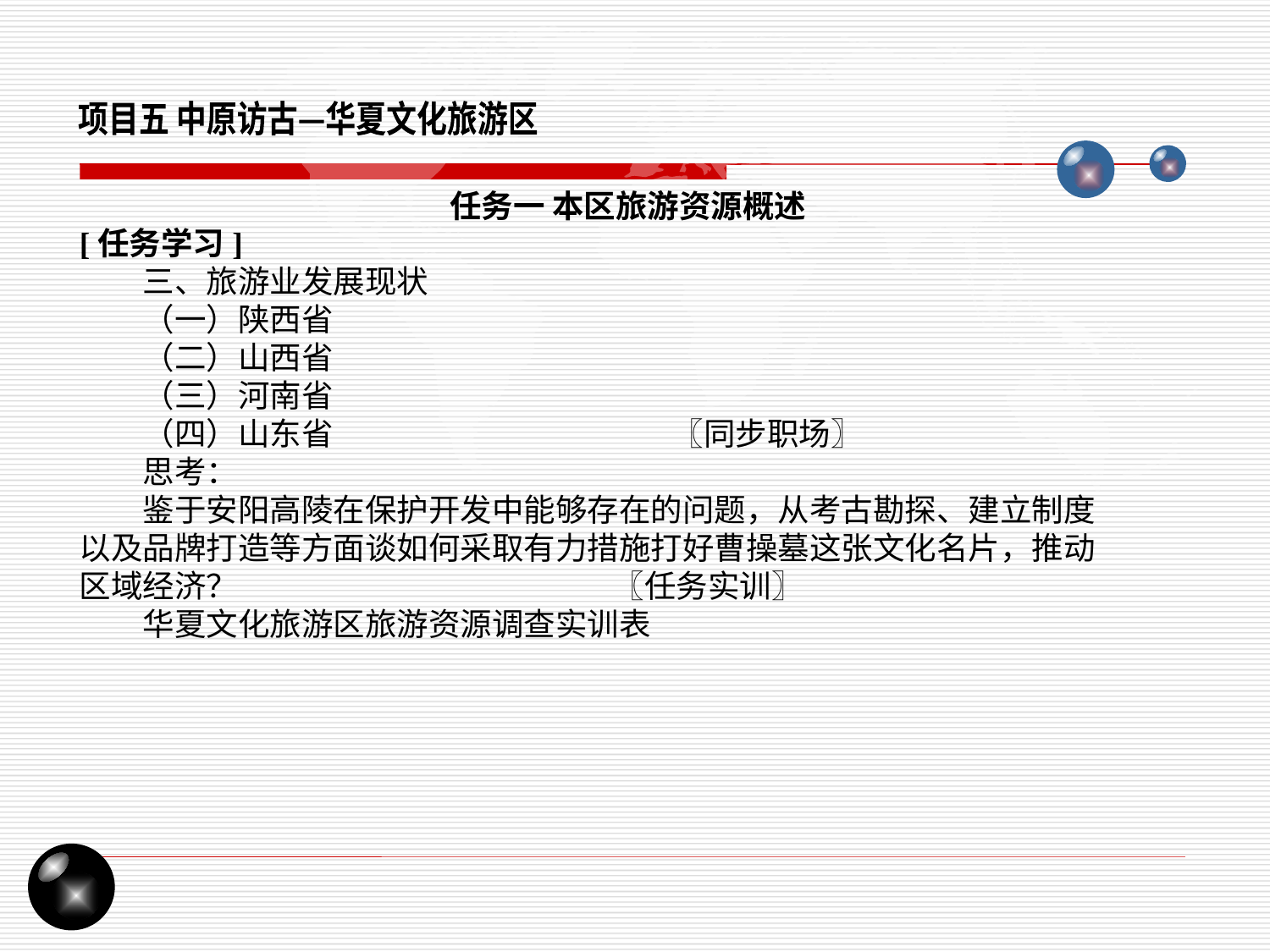

项目五 中原访古—华夏文化旅游区
任务一 本区旅游资源概述

[任务学习]
三、旅游业发展现状
（一）陕西省
（二）山西省
（三）河南省
（四）山东省                                               〖同步职场〗
思考：
鉴于安阳高陵在保护开发中能够存在的问题，从考古勘探、建立制度以及品牌打造等方面谈如何采取有力措施打好曹操墓这张文化名片，推动区域经济？                                                    〖任务实训〗
华夏文化旅游区旅游资源调查实训表